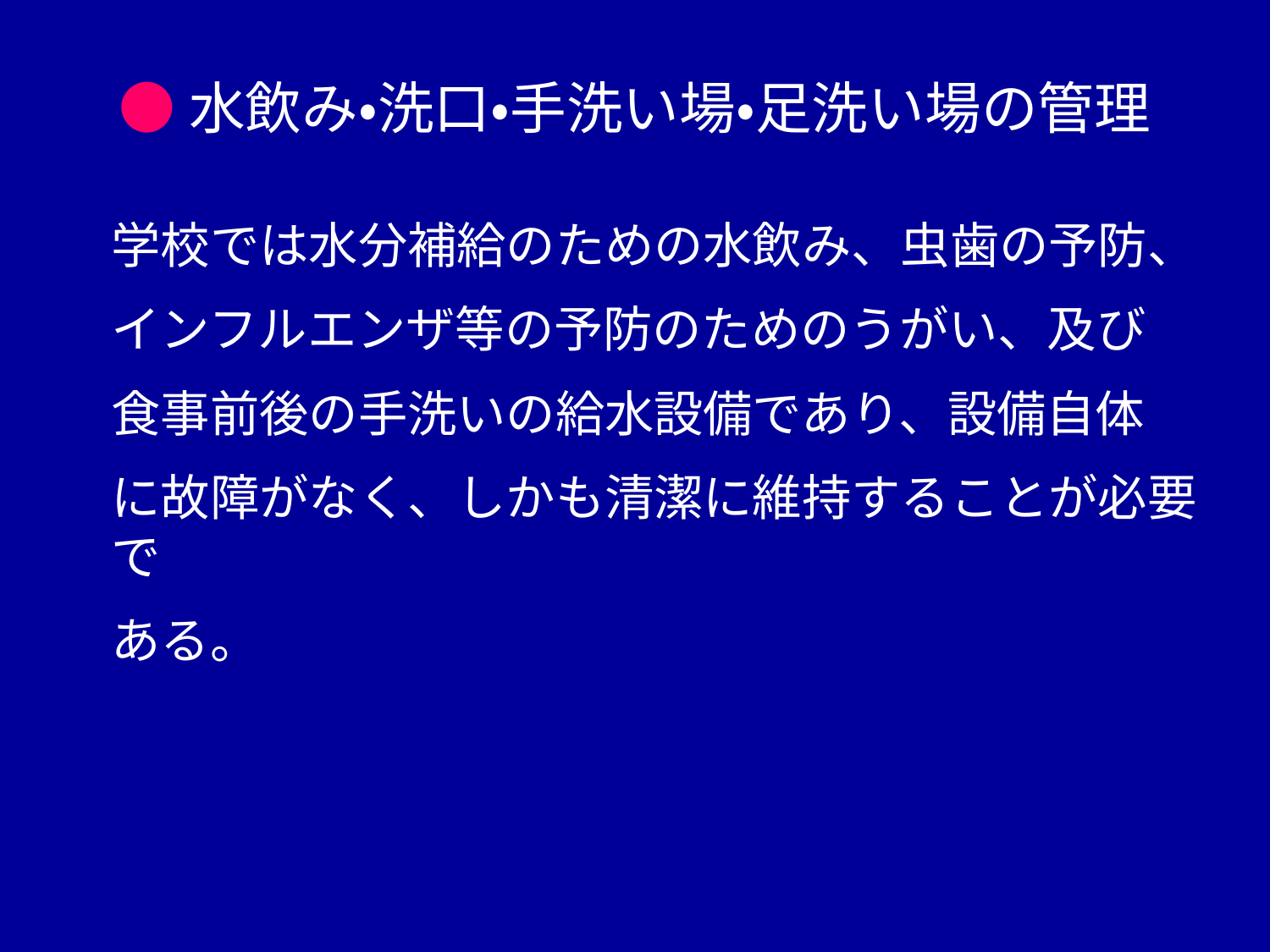

●水飲み・洗口・手洗い場・足洗い場の管理
学校では水分補給のための水飲み、虫歯の予防、
インフルエンザ等の予防のためのうがい、及び
食事前後の手洗いの給水設備であり、設備自体
に故障がなく、しかも清潔に維持することが必要で
ある。